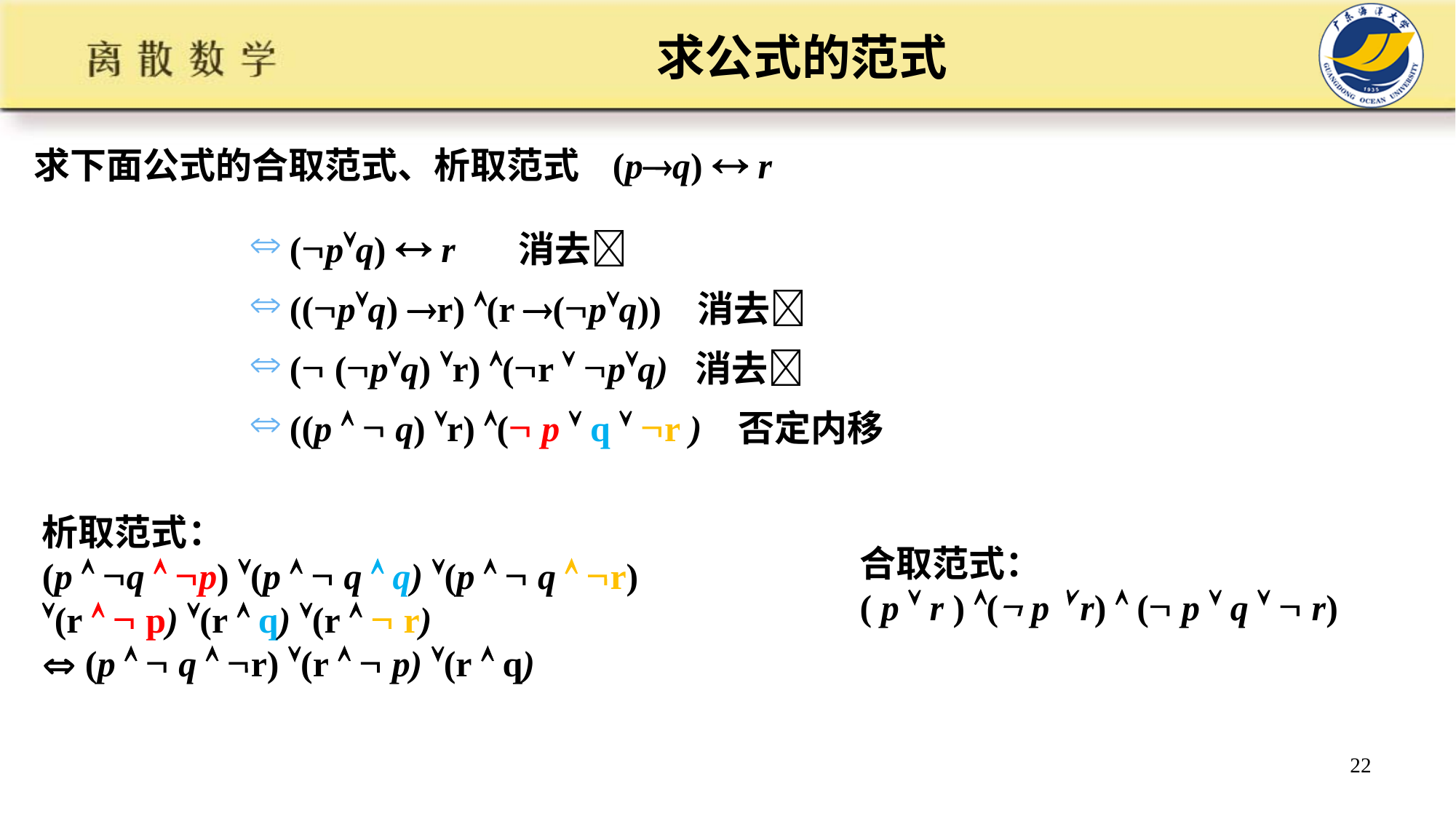

# 求公式的范式
求下面公式的合取范式、析取范式   (p→q) ↔ r
(¬p∨q) ↔ r      消去→
((¬p∨q) →r) ∧(r →(¬p∨q))   消去↔
(¬ (¬p∨q) ∨r) ∧(¬r ∨ ¬p∨q)  消去→
((p ∧ ¬ q) ∨r) ∧(¬ p ∨ q ∨ ¬r )   否定内移

析取范式：
(p ∧ ¬q ∧ ¬p) ∨(p ∧ ¬ q ∧ q) ∨(p ∧ ¬ q ∧ ¬r)
∨(r ∧ ¬ p) ∨(r ∧ q) ∨(r ∧ ¬ r)
⇔ (p ∧ ¬ q ∧ ¬r) ∨(r ∧ ¬ p) ∨(r ∧ q)
合取范式：
( p ∨ r ) ∧(¬ p ∨ r) ∧ (¬ p ∨ q ∨ ¬ r)
22